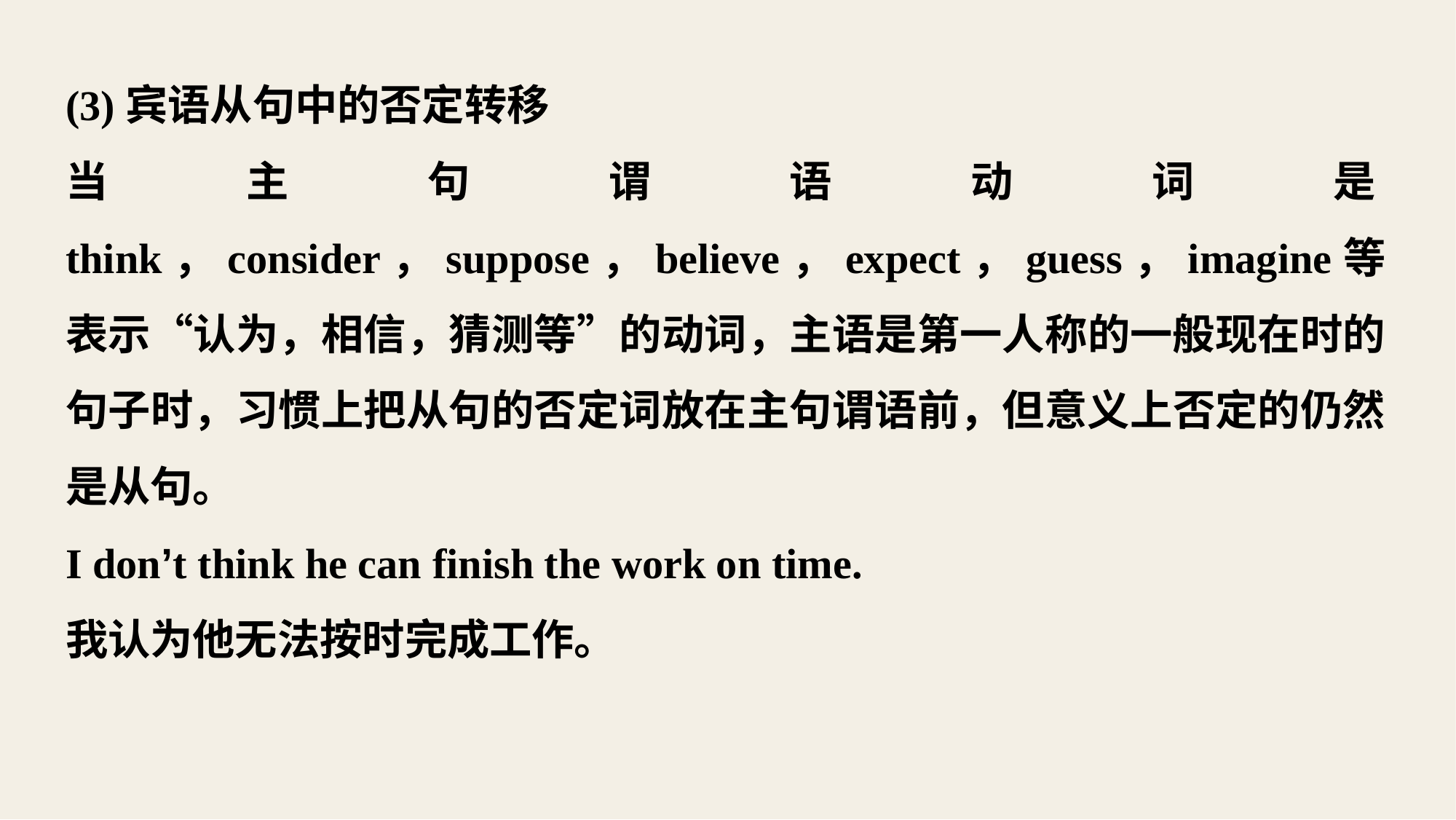

(3)宾语从句中的否定转移
当主句谓语动词是think，consider，suppose，believe，expect，guess，imagine等表示“认为，相信，猜测等”的动词，主语是第一人称的一般现在时的句子时，习惯上把从句的否定词放在主句谓语前，但意义上否定的仍然是从句。
I don’t think he can finish the work on time.
我认为他无法按时完成工作。